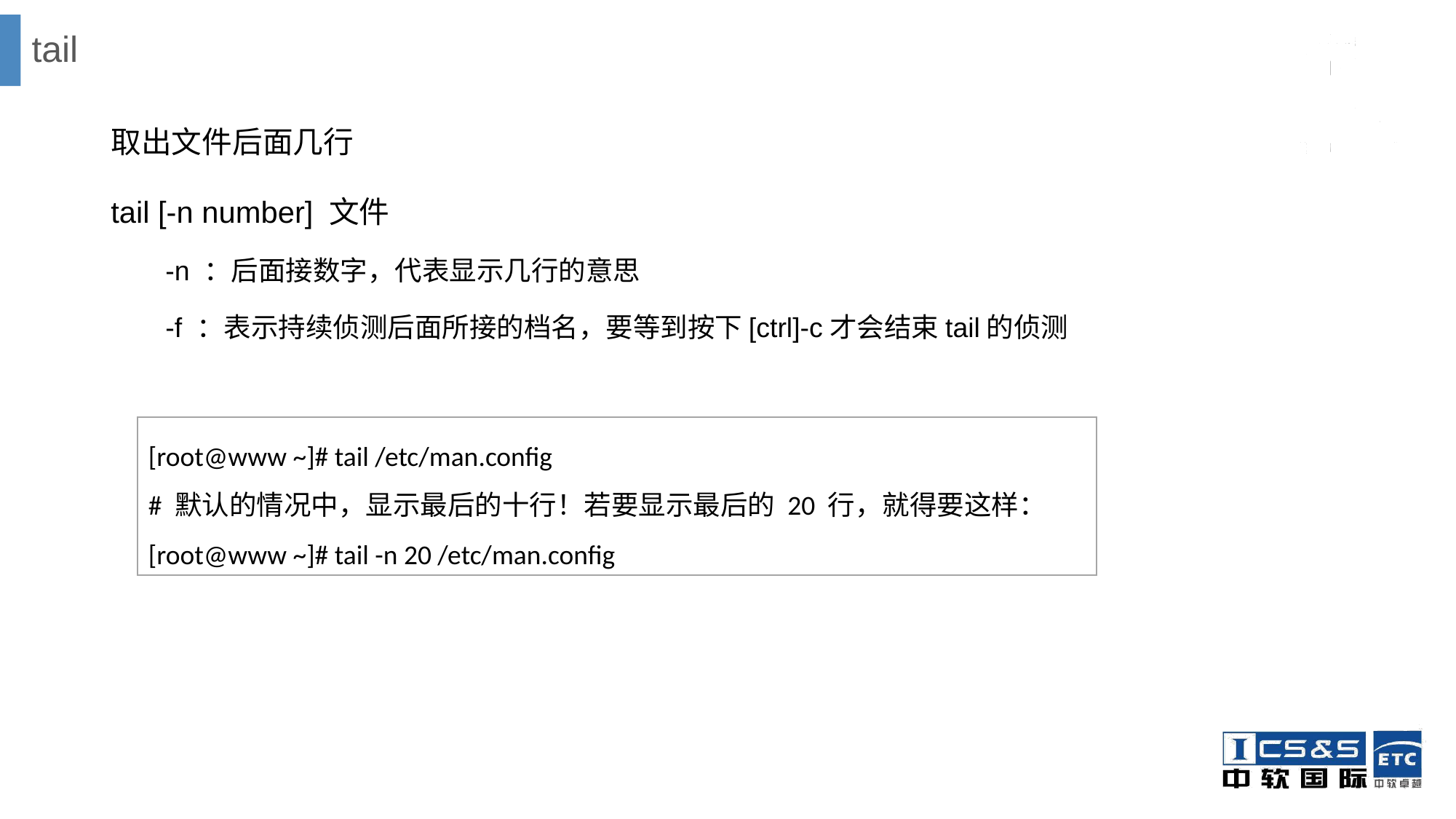

# tail
取出文件后面几行
tail [-n number] 文件
-n ：后面接数字，代表显示几行的意思
-f ：表示持续侦测后面所接的档名，要等到按下[ctrl]-c才会结束tail的侦测

[root@www ~]# tail /etc/man.config
# 默认的情况中，显示最后的十行！若要显示最后的 20 行，就得要这样：
[root@www ~]# tail -n 20 /etc/man.config